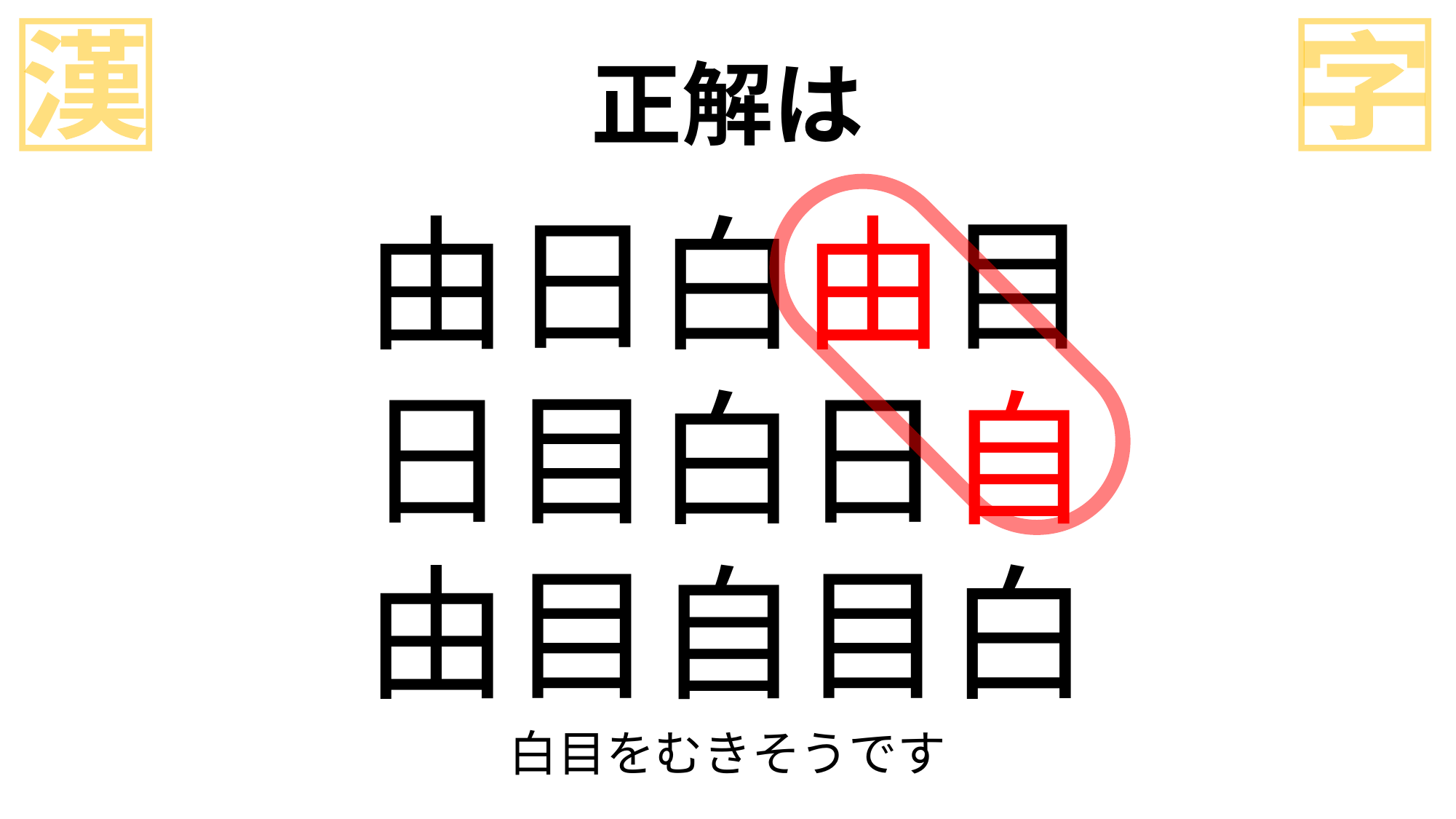

漢

字
正解は
由日白由目
日目白日自
由目自目白

白目をむきそうです